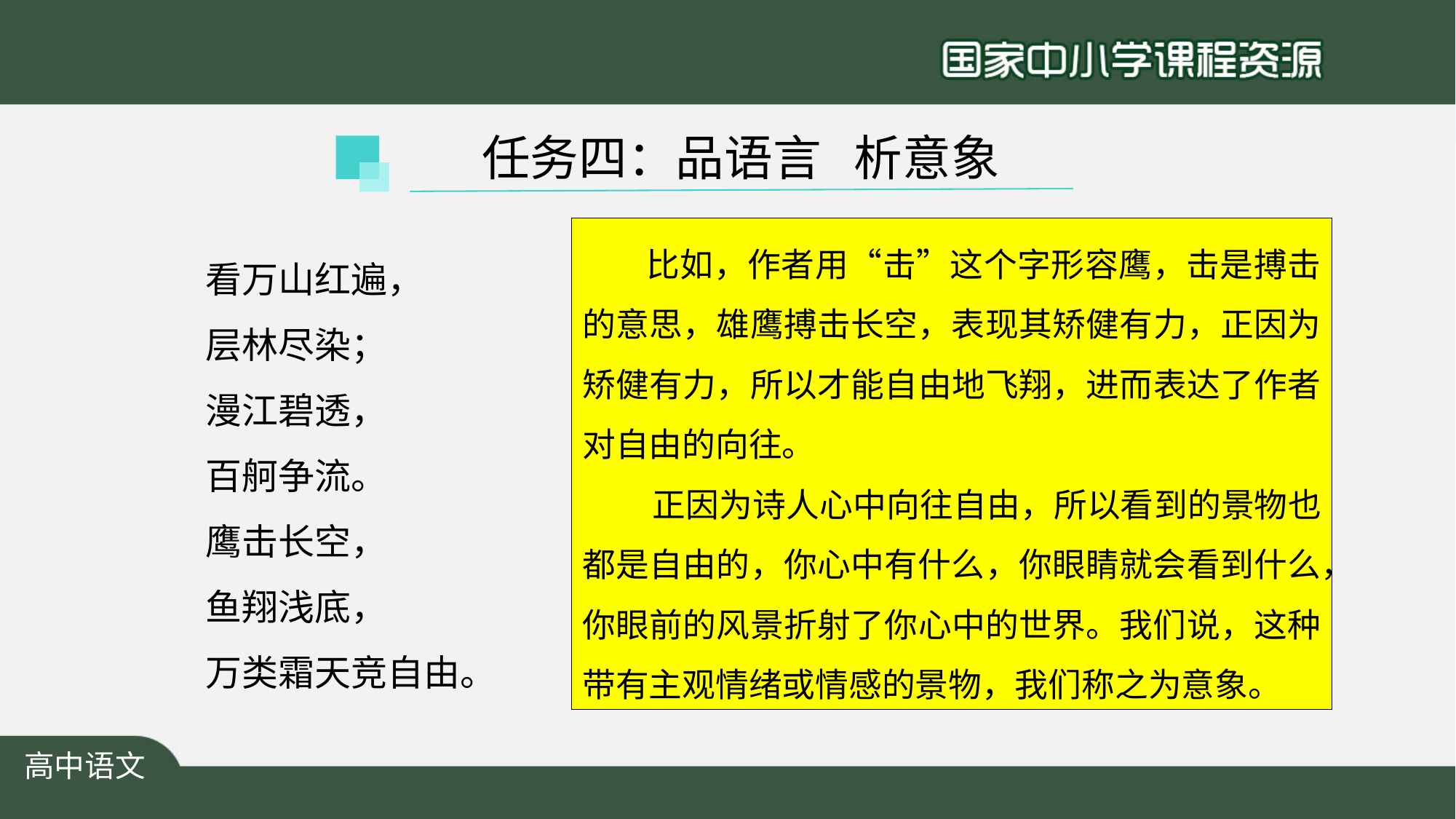

任务四：品语言   析意象

       比如，作者用“击”这个字形容鹰，击是搏击的意思，雄鹰搏击长空，表现其矫健有力，正因为矫健有力，所以才能自由地飞翔，进而表达了作者对自由的向往。
        正因为诗人心中向往自由，所以看到的景物也都是自由的，你心中有什么，你眼睛就会看到什么，你眼前的风景折射了你心中的世界。我们说，这种带有主观情绪或情感的景物，我们称之为意象。
看万山红遍，
层林尽染；
漫江碧透，
百舸争流。
鹰击长空，
鱼翔浅底，
万类霜天竞自由。